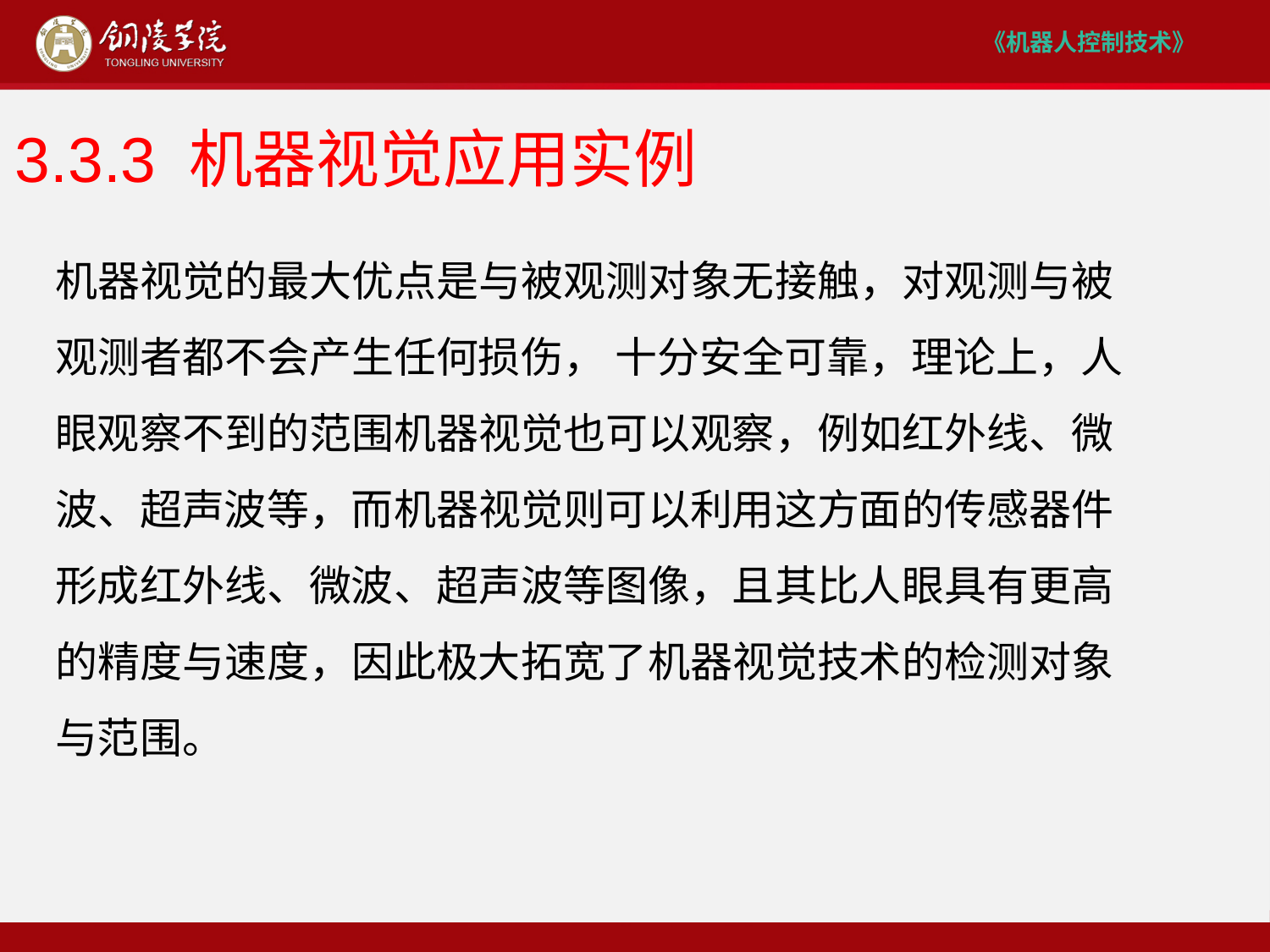

# 3.3.3 机器视觉应用实例
机器视觉的最大优点是与被观测对象无接触，对观测与被观测者都不会产生任何损伤， 十分安全可靠，理论上，人眼观察不到的范围机器视觉也可以观察，例如红外线、微波、超声波等，而机器视觉则可以利用这方面的传感器件形成红外线、微波、超声波等图像，且其比人眼具有更高的精度与速度，因此极大拓宽了机器视觉技术的检测对象与范围。